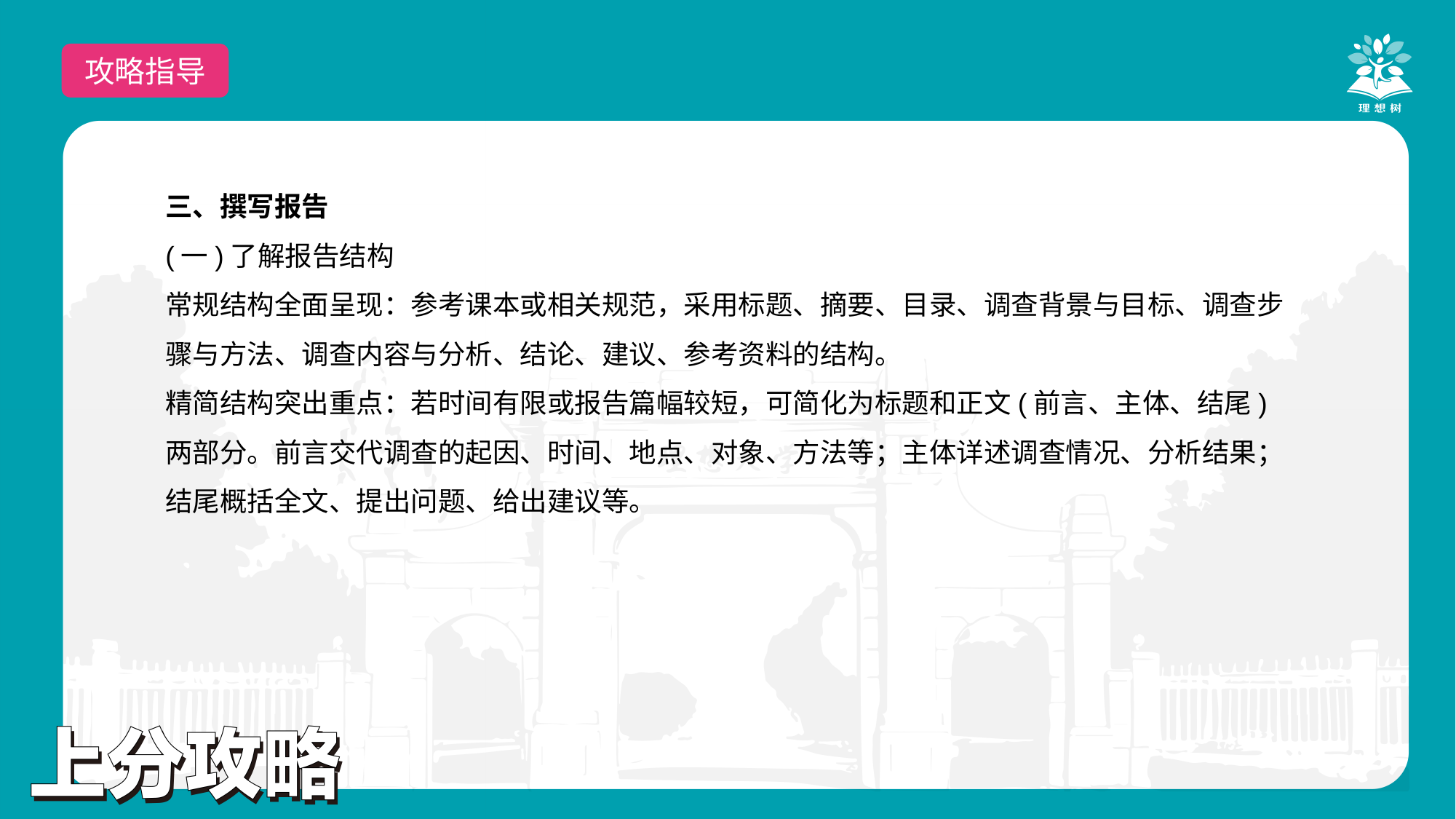

攻略指导
三、撰写报告
(一)了解报告结构
常规结构全面呈现：参考课本或相关规范，采用标题、摘要、目录、调查背景与目标、调查步骤与方法、调查内容与分析、结论、建议、参考资料的结构。
精简结构突出重点：若时间有限或报告篇幅较短，可简化为标题和正文(前言、主体、结尾)两部分。前言交代调查的起因、时间、地点、对象、方法等；主体详述调查情况、分析结果；结尾概括全文、提出问题、给出建议等。